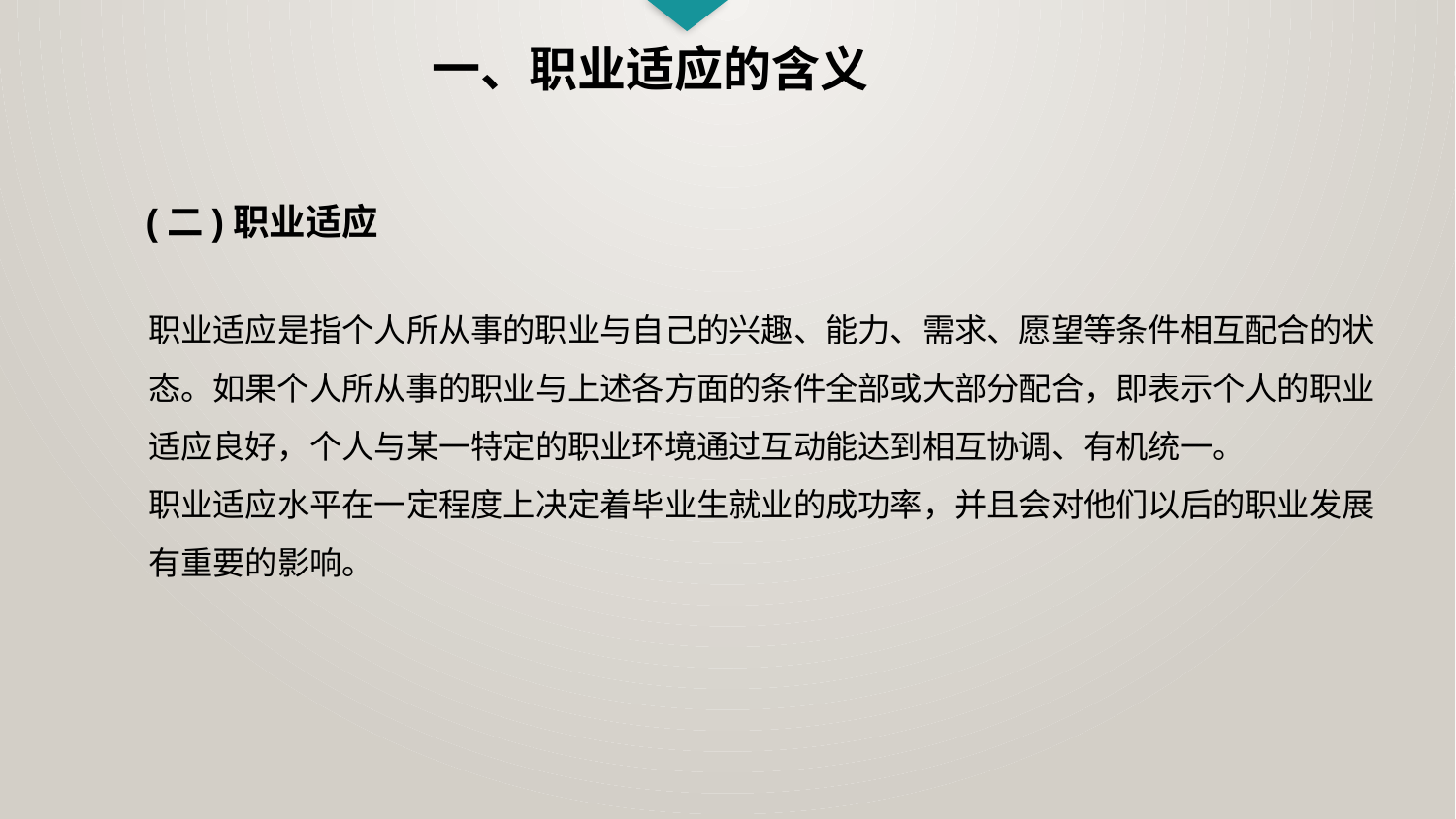

一、职业适应的含义
(二)职业适应
职业适应是指个人所从事的职业与自己的兴趣、能力、需求、愿望等条件相互配合的状态。如果个人所从事的职业与上述各方面的条件全部或大部分配合，即表示个人的职业适应良好，个人与某一特定的职业环境通过互动能达到相互协调、有机统一。
职业适应水平在一定程度上决定着毕业生就业的成功率，并且会对他们以后的职业发展有重要的影响。
25